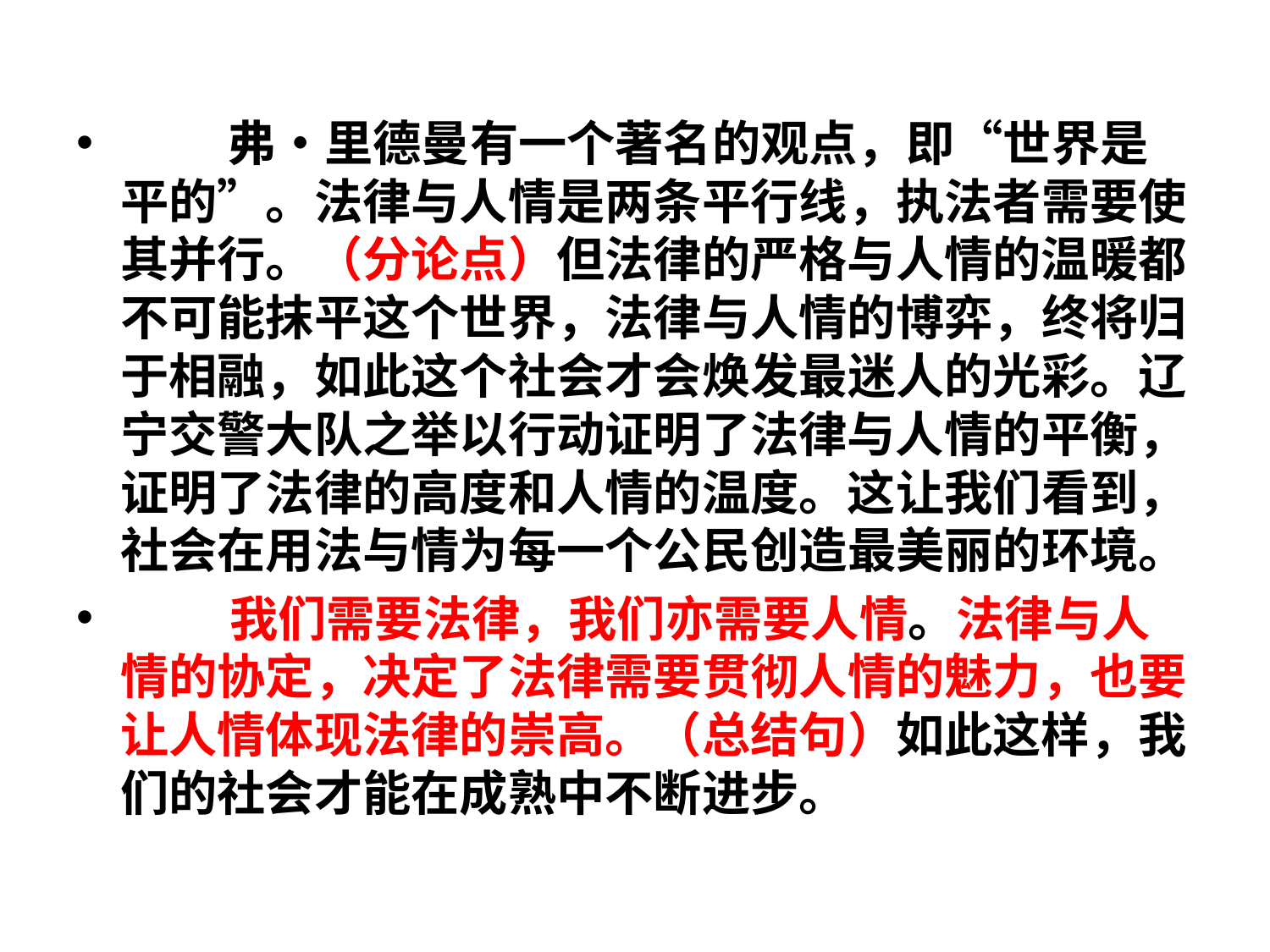

弗•里德曼有一个著名的观点，即“世界是平的”。法律与人情是两条平行线，执法者需要使其并行。（分论点）但法律的严格与人情的温暖都不可能抹平这个世界，法律与人情的博弈，终将归于相融，如此这个社会才会焕发最迷人的光彩。辽宁交警大队之举以行动证明了法律与人情的平衡，证明了法律的高度和人情的温度。这让我们看到，社会在用法与情为每一个公民创造最美丽的环境。
         我们需要法律，我们亦需要人情。法律与人情的协定，决定了法律需要贯彻人情的魅力，也要让人情体现法律的崇高。（总结句）如此这样，我们的社会才能在成熟中不断进步。